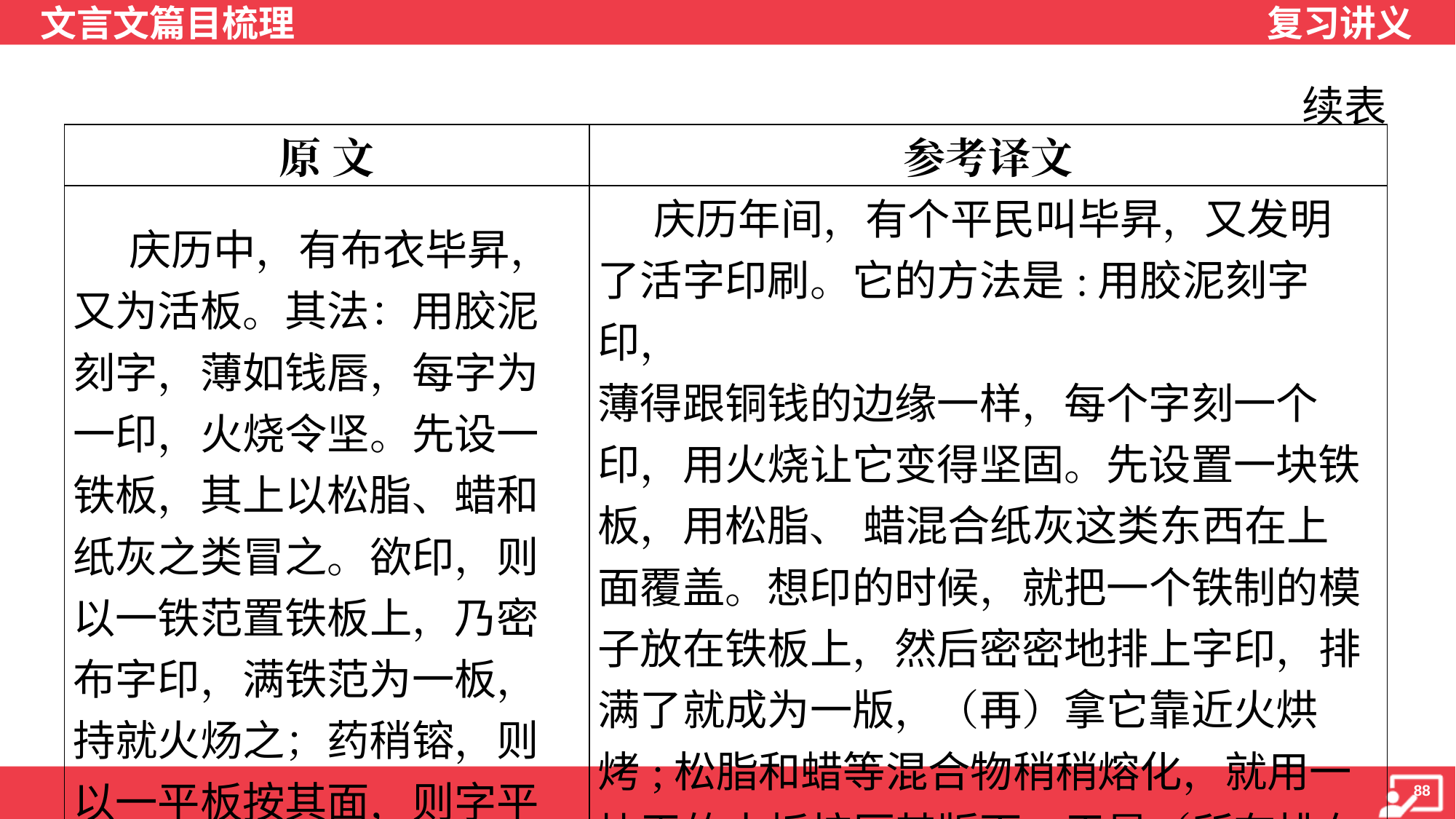

续表
| 原 文 | 参考译文 |
| --- | --- |
| 庆历中，有布衣毕昇，又为活板。其法：用胶泥刻字，薄如钱唇，每字为一印，火烧令坚。先设一铁板，其上以松脂、蜡和纸灰之类冒之。欲印，则以一铁范置铁板上，乃密布字印，满铁范为一板，持就火炀之；药稍镕，则以一平板按其面，则字平如砥。 | 庆历年间，有个平民叫毕昇，又发明 了活字印刷。它的方法是:用胶泥刻字印， 薄得跟铜钱的边缘一样，每个字刻一个 印，用火烧让它变得坚固。先设置一块铁 板，用松脂、 蜡混合纸灰这类东西在上 面覆盖。想印的时候，就把一个铁制的模 子放在铁板上，然后密密地排上字印，排满了就成为一版，（再）拿它靠近火烘烤;松脂和蜡等混合物稍稍熔化，就用一块平的木板按压其版面，于是（所有排在铁板上的）活字就平得像磨刀石了。 |